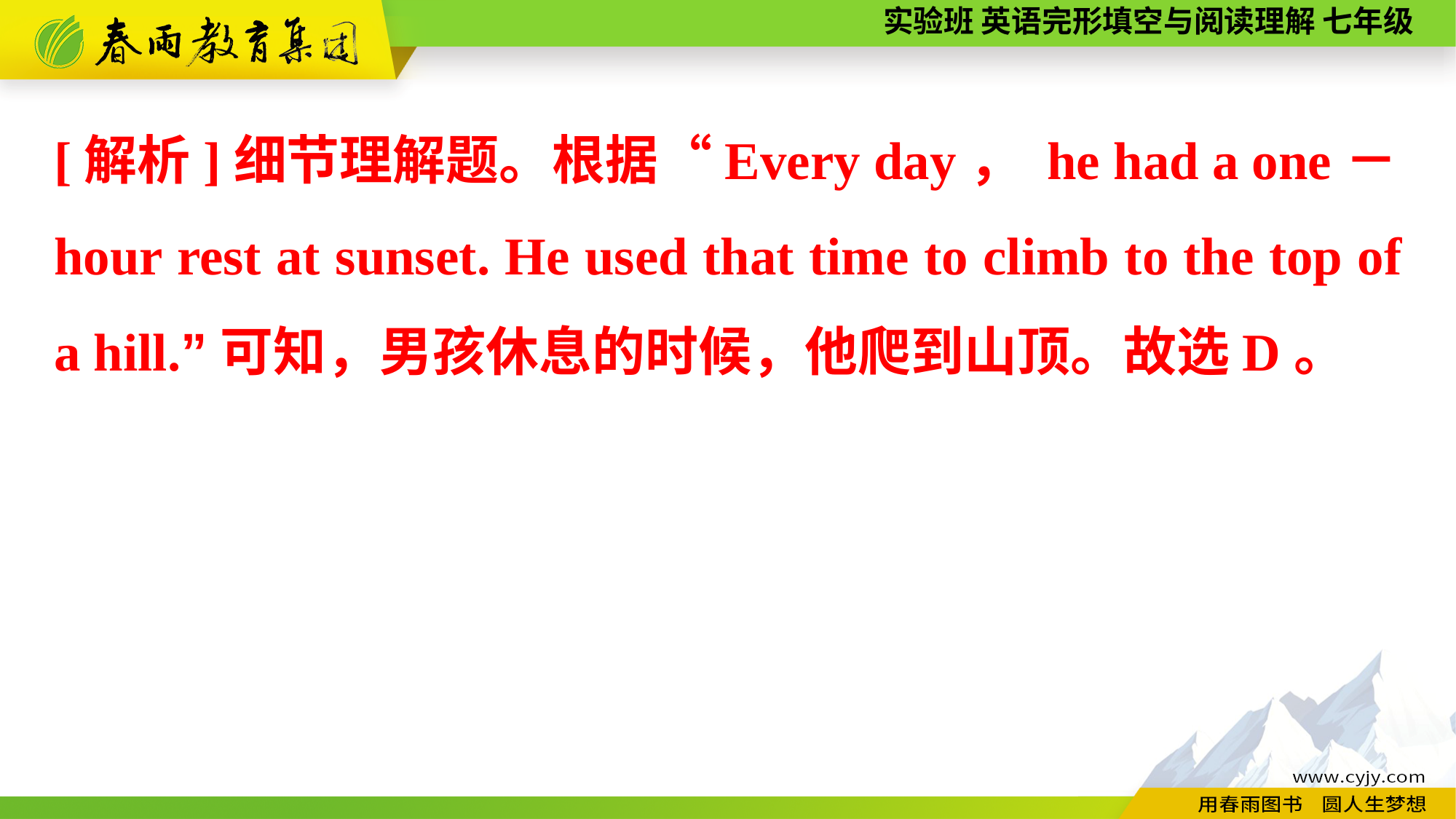

[解析]细节理解题。根据“Every day， he had a one－hour rest at sunset. He used that time to climb to the top of a hill.”可知，男孩休息的时候，他爬到山顶。故选D。